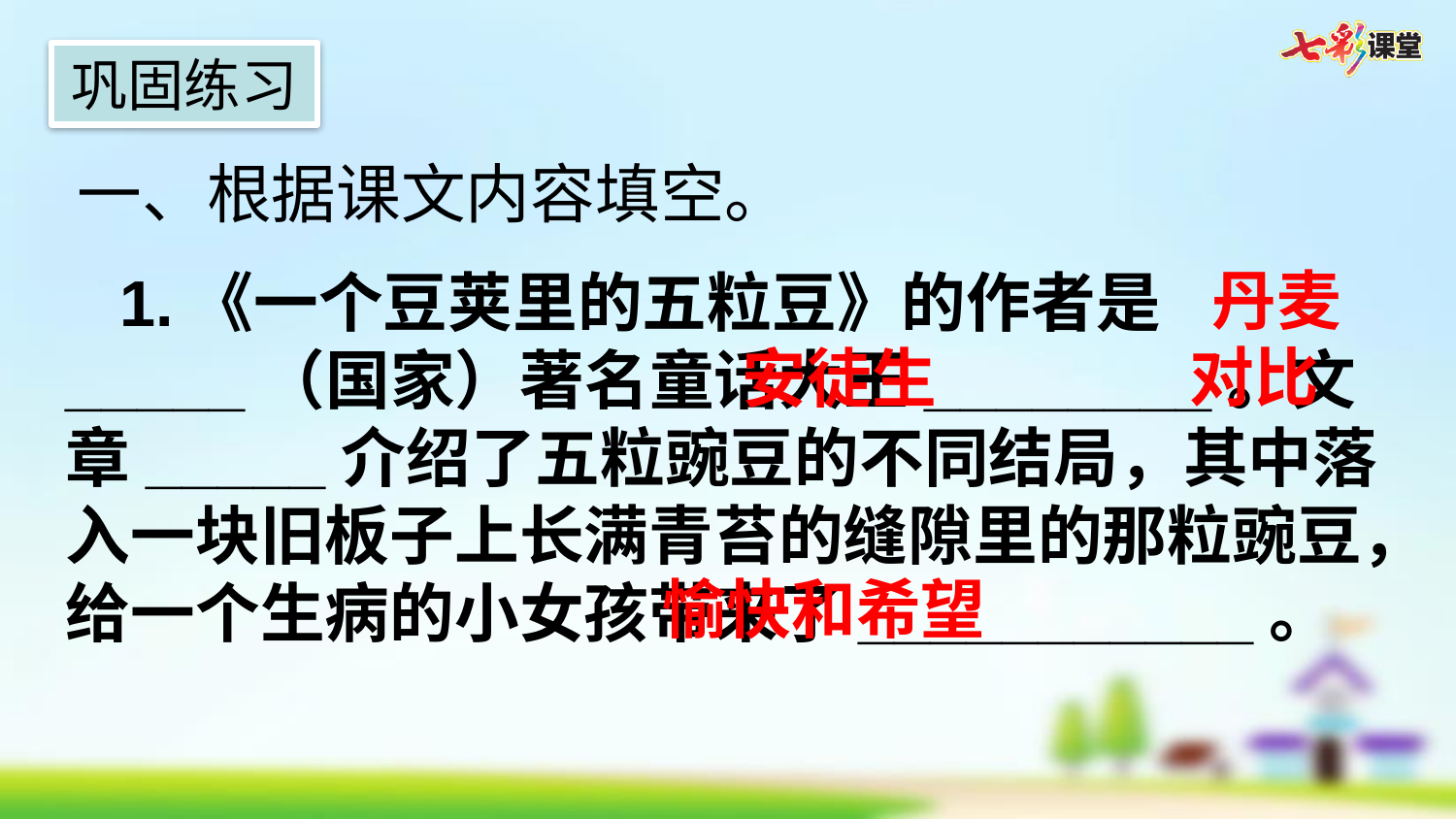

巩固练习
一、根据课文内容填空。
丹麦
   1.《一个豆荚里的五粒豆》的作者是_____（国家）著名童话大王________。文章_____介绍了五粒豌豆的不同结局，其中落入一块旧板子上长满青苔的缝隙里的那粒豌豆，给一个生病的小女孩带来了___________。
对比
安徒生
愉快和希望